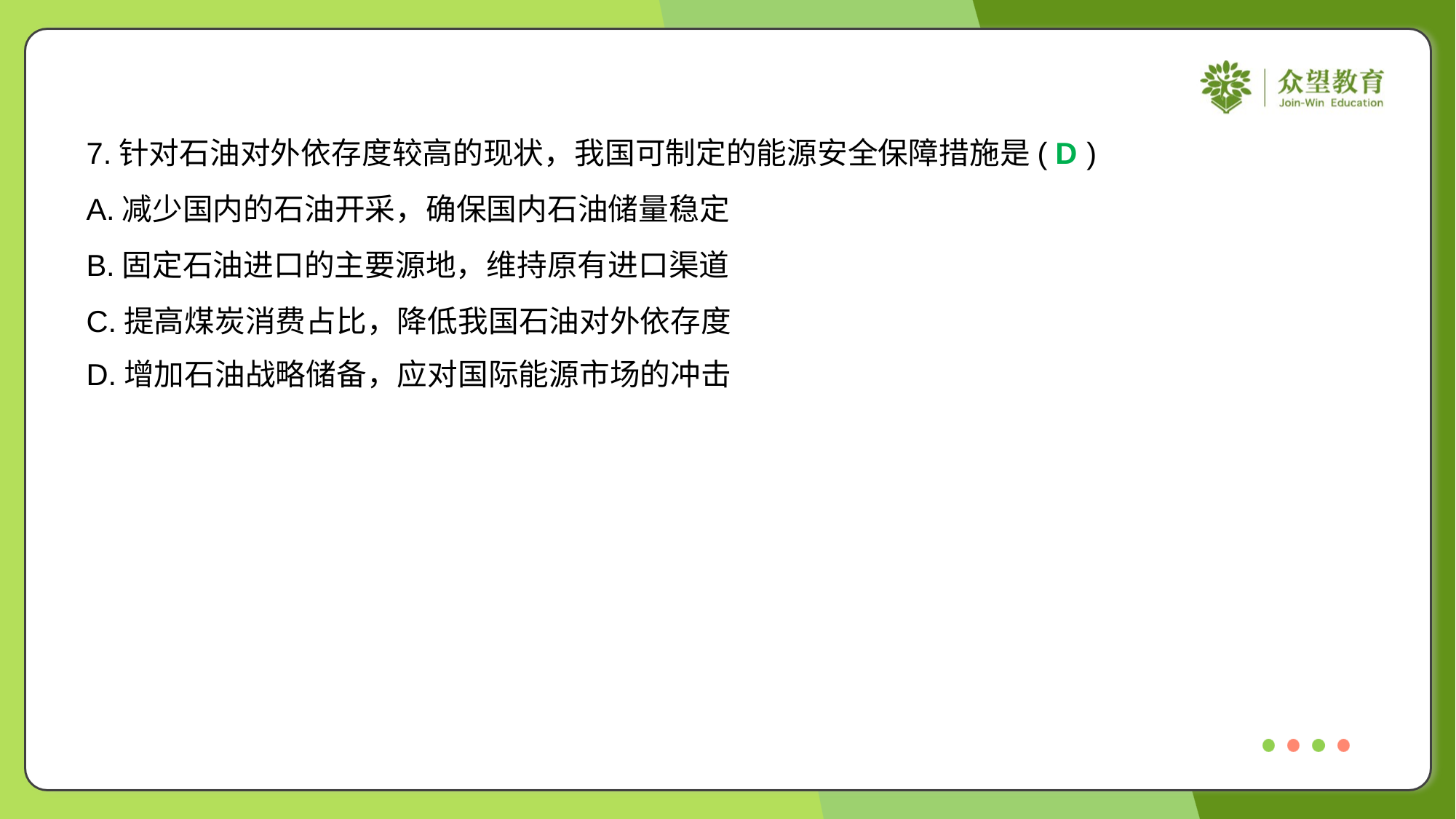

7.针对石油对外依存度较高的现状，我国可制定的能源安全保障措施是(     )
D
A.减少国内的石油开采，确保国内石油储量稳定
B.固定石油进口的主要源地，维持原有进口渠道
C.提高煤炭消费占比，降低我国石油对外依存度
D.增加石油战略储备，应对国际能源市场的冲击